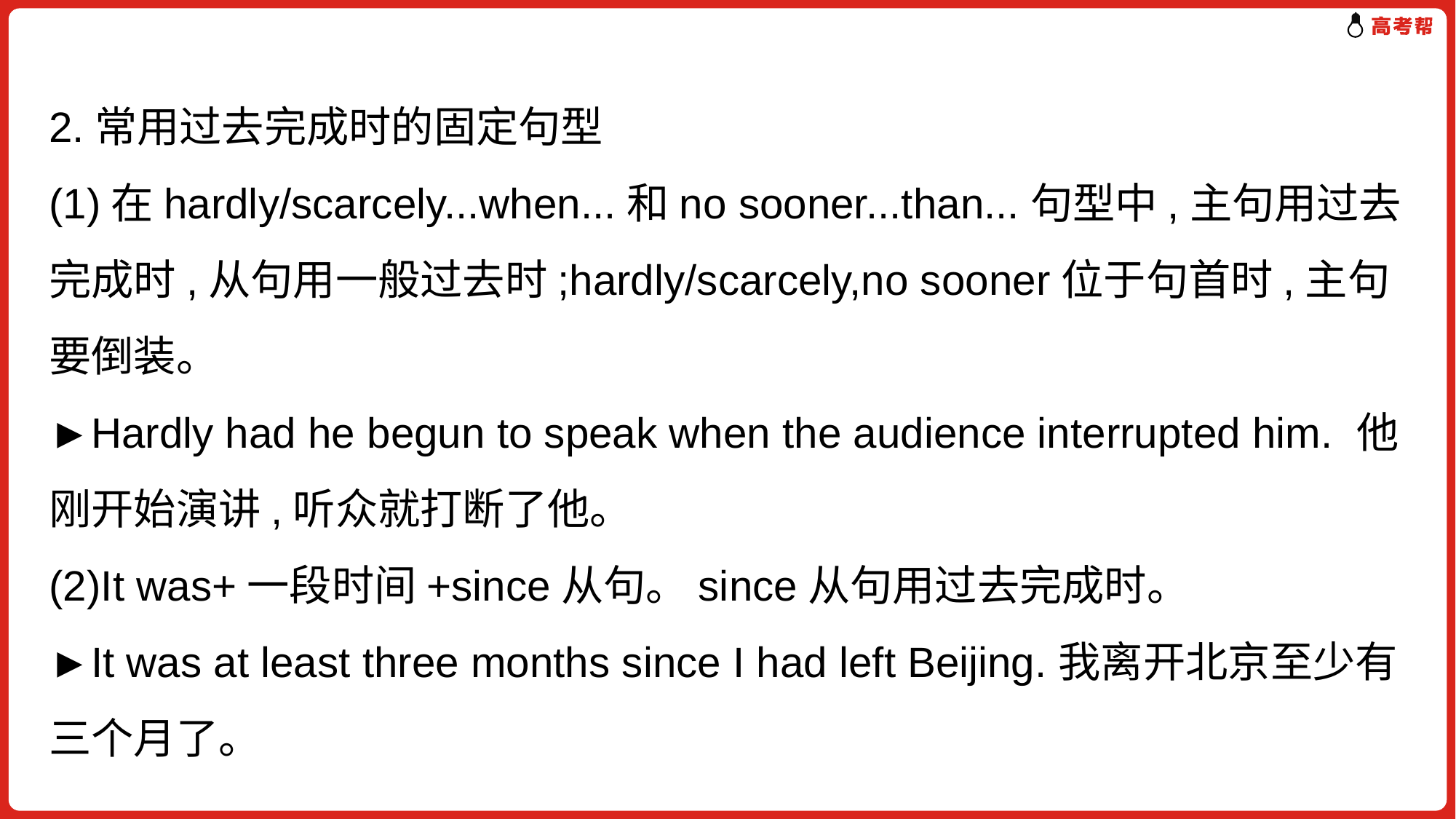

2.常用过去完成时的固定句型
(1)在hardly/scarcely...when...和no sooner...than...句型中,主句用过去完成时,从句用一般过去时;hardly/scarcely,no sooner位于句首时,主句要倒装。
►Hardly had he begun to speak when the audience interrupted him. 他刚开始演讲,听众就打断了他。
(2)It was+一段时间+since从句。since从句用过去完成时。
►It was at least three months since I had left Beijing.我离开北京至少有三个月了。